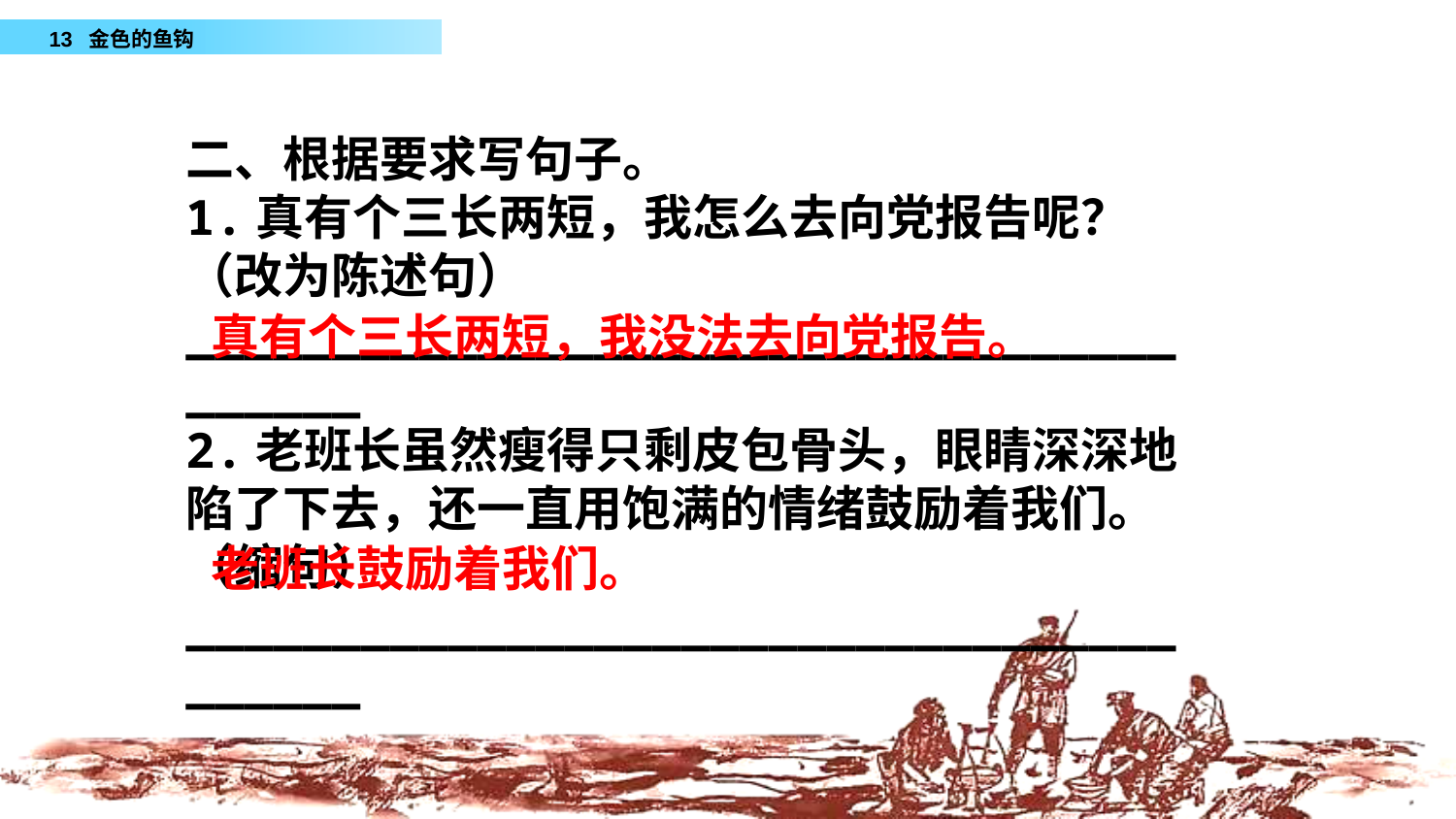

二、根据要求写句子。
1.真有个三长两短，我怎么去向党报告呢？   （改为陈述句）
________________________________________
2.老班长虽然瘦得只剩皮包骨头，眼睛深深地陷了下去，还一直用饱满的情绪鼓励着我们。（缩句）
________________________________________
真有个三长两短，我没法去向党报告。
老班长鼓励着我们。